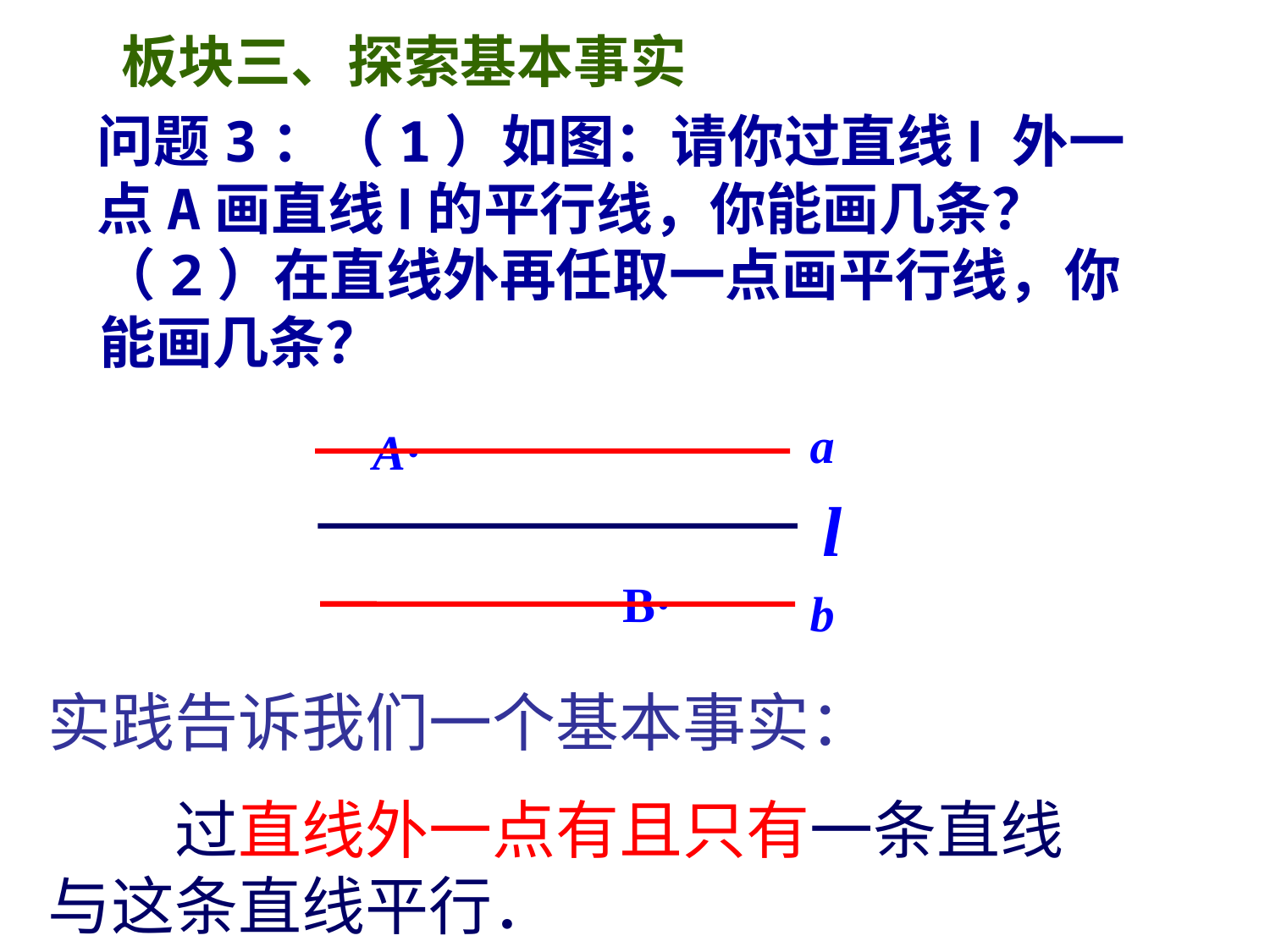

板块三、探索基本事实
问题3：（1）如图：请你过直线l 外一点A画直线l的平行线，你能画几条？
（2）在直线外再任取一点画平行线，你能画几条？

a
A·

l

B·
b

实践告诉我们一个基本事实：
　　过直线外一点有且只有一条直线与这条直线平行．